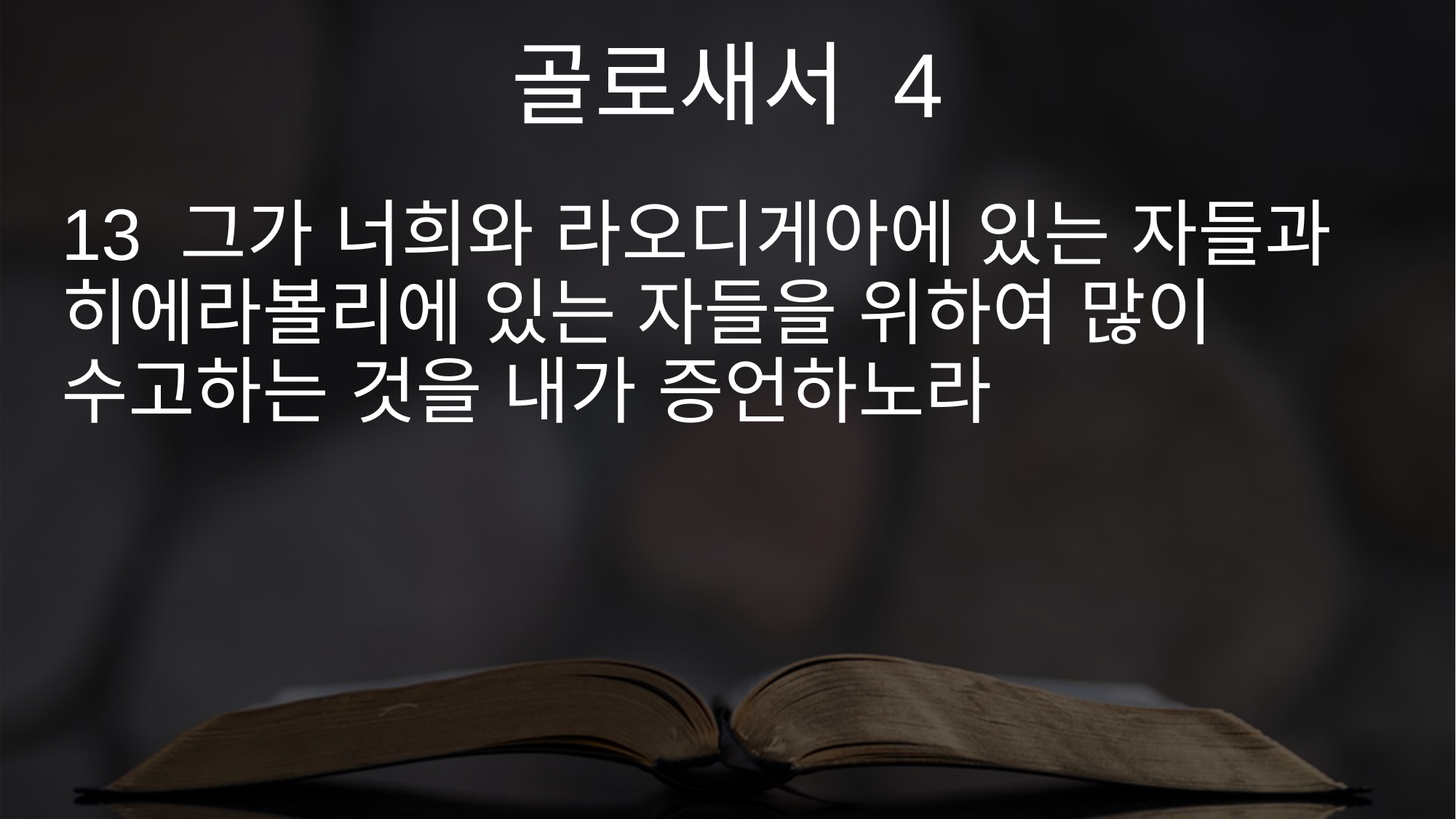

골로새서 4
13 그가 너희와 라오디게아에 있는 자들과 히에라볼리에 있는 자들을 위하여 많이 수고하는 것을 내가 증언하노라